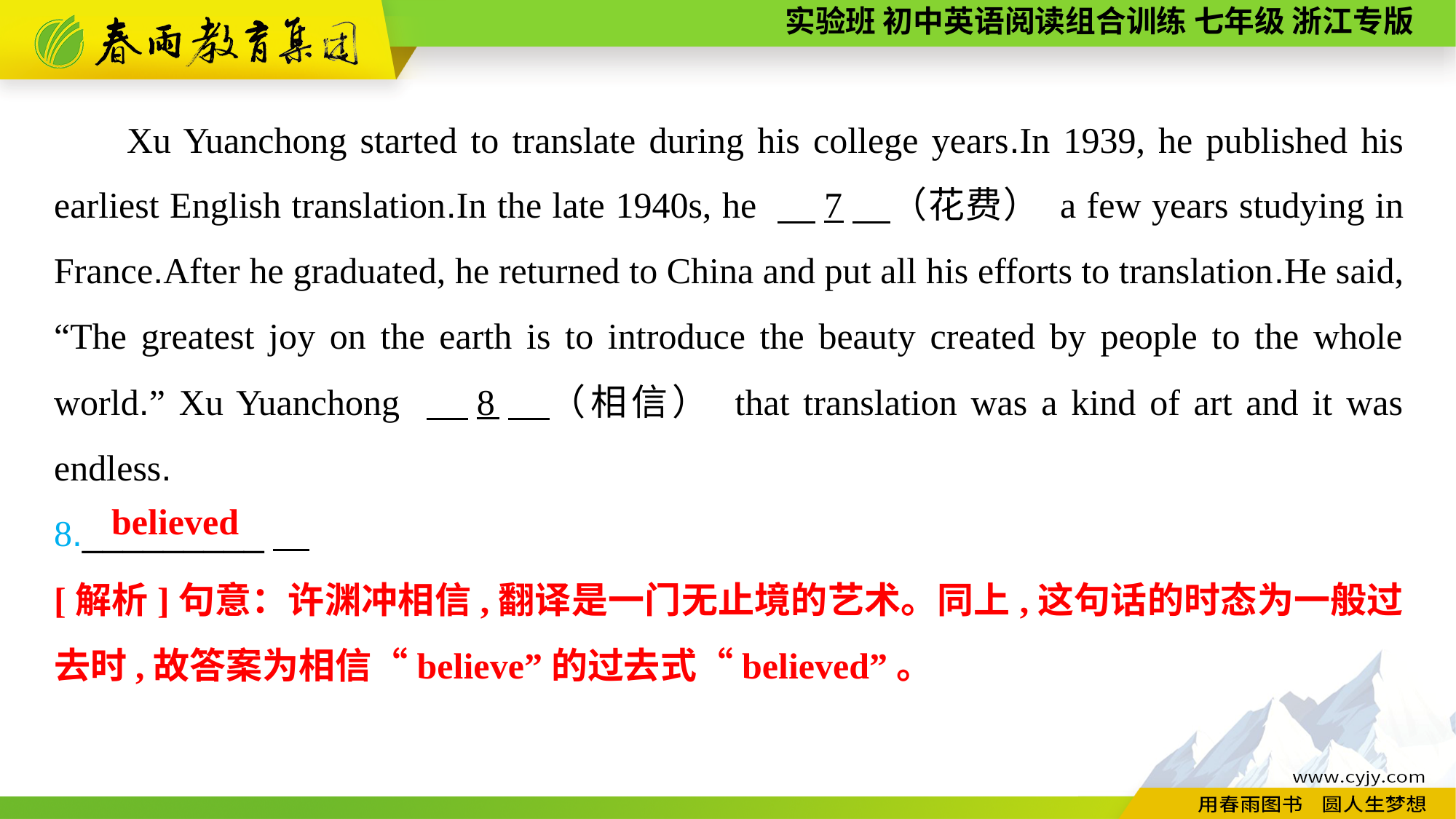

Xu Yuanchong started to translate during his college years.In 1939, he published his earliest English translation.In the late 1940s, he 　7　（花费） a few years studying in France.After he graduated, he returned to China and put all his efforts to translation.He said, “The greatest joy on the earth is to introduce the beauty created by people to the whole world.” Xu Yuanchong 　8　（相信） that translation was a kind of art and it was endless.
8._________
believed
[解析]句意：许渊冲相信,翻译是一门无止境的艺术。同上,这句话的时态为一般过去时,故答案为相信“believe”的过去式“believed”。